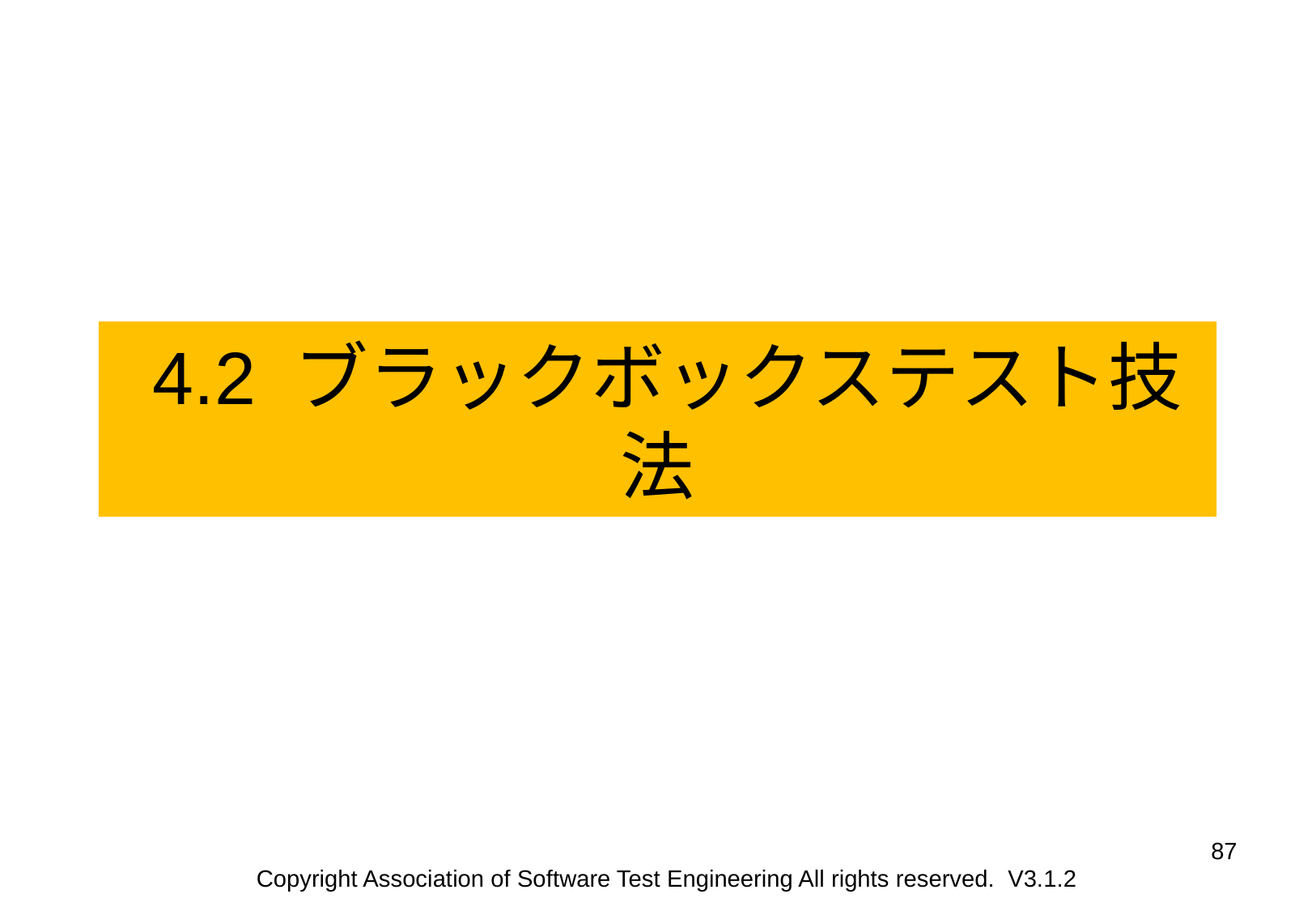

4.2 ブラックボックステスト技法
87
Copyright Association of Software Test Engineering All rights reserved.  V3.1.2